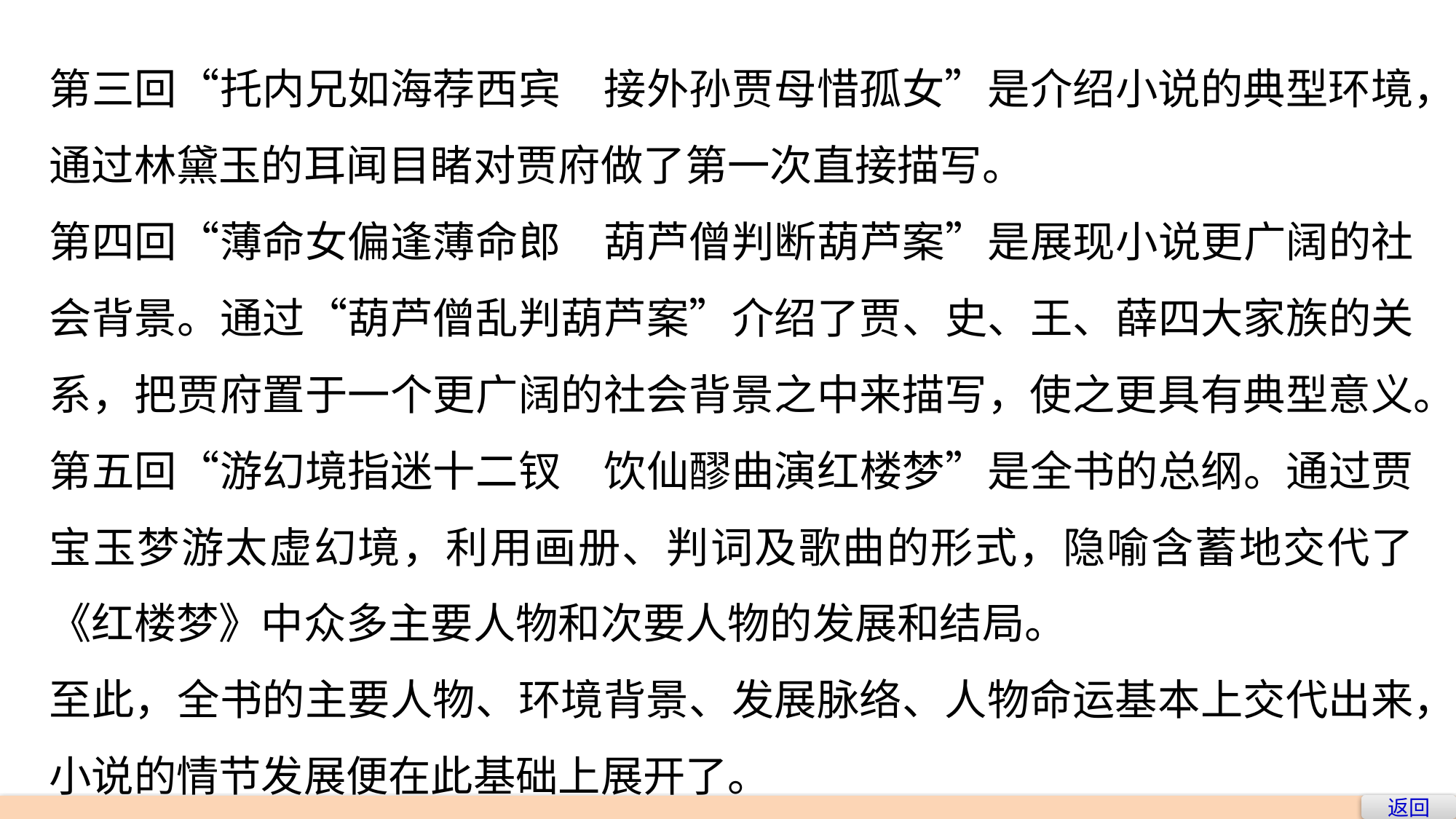

第三回“托内兄如海荐西宾　接外孙贾母惜孤女”是介绍小说的典型环境，通过林黛玉的耳闻目睹对贾府做了第一次直接描写。
第四回“薄命女偏逢薄命郎　葫芦僧判断葫芦案”是展现小说更广阔的社会背景。通过“葫芦僧乱判葫芦案”介绍了贾、史、王、薛四大家族的关系，把贾府置于一个更广阔的社会背景之中来描写，使之更具有典型意义。
第五回“游幻境指迷十二钗　饮仙醪曲演红楼梦”是全书的总纲。通过贾宝玉梦游太虚幻境，利用画册、判词及歌曲的形式，隐喻含蓄地交代了《红楼梦》中众多主要人物和次要人物的发展和结局。
至此，全书的主要人物、环境背景、发展脉络、人物命运基本上交代出来，小说的情节发展便在此基础上展开了。
返回